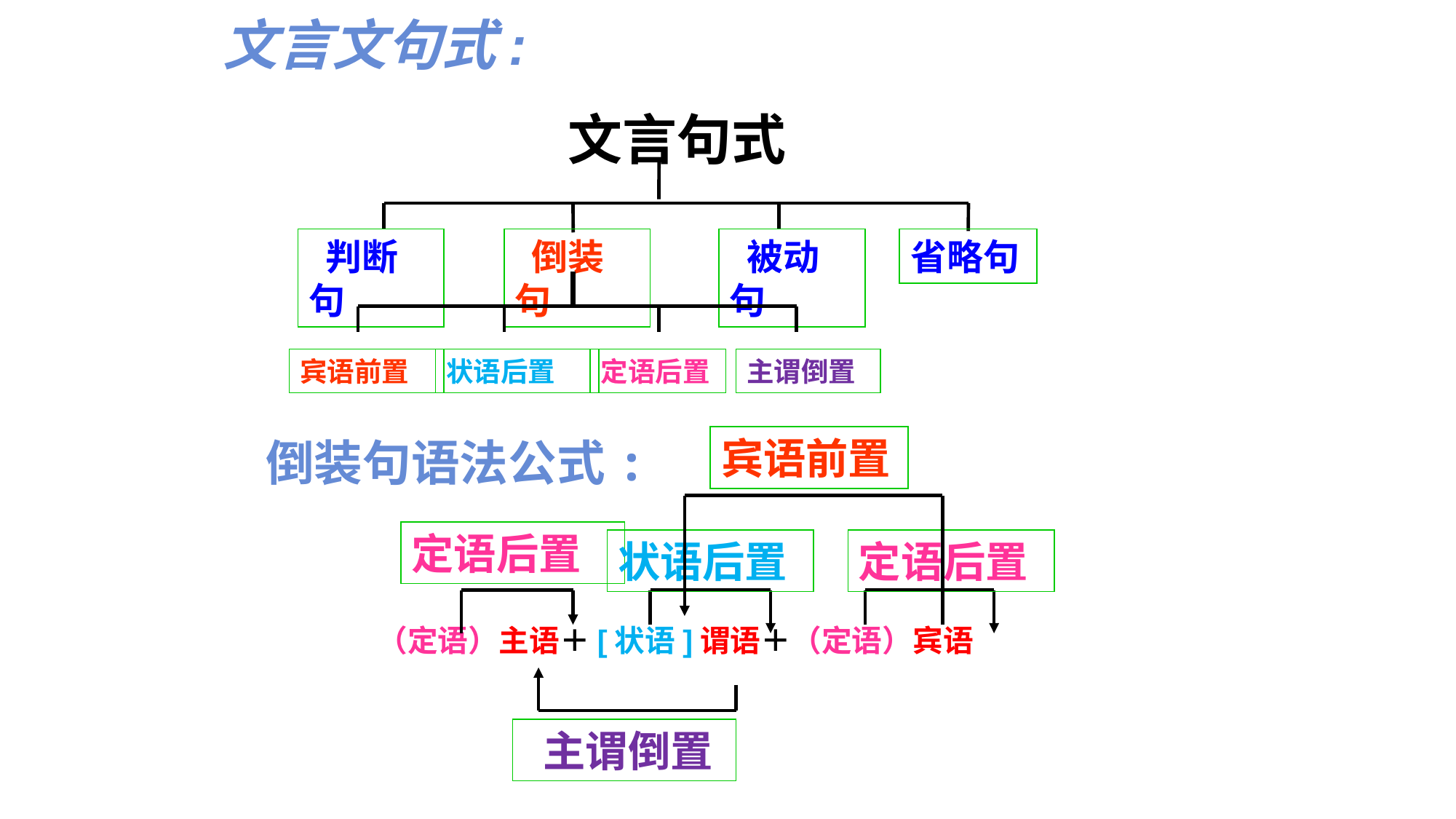

文言文句式:
　　文言句式
 判断句
 倒装句
 被动句
省略句
宾语前置
状语后置
定语后置
主谓倒置
倒装句语法公式:
宾语前置
定语后置
状语后置
定语后置
（定语）主语＋[状语]谓语＋（定语）宾语
 主谓倒置